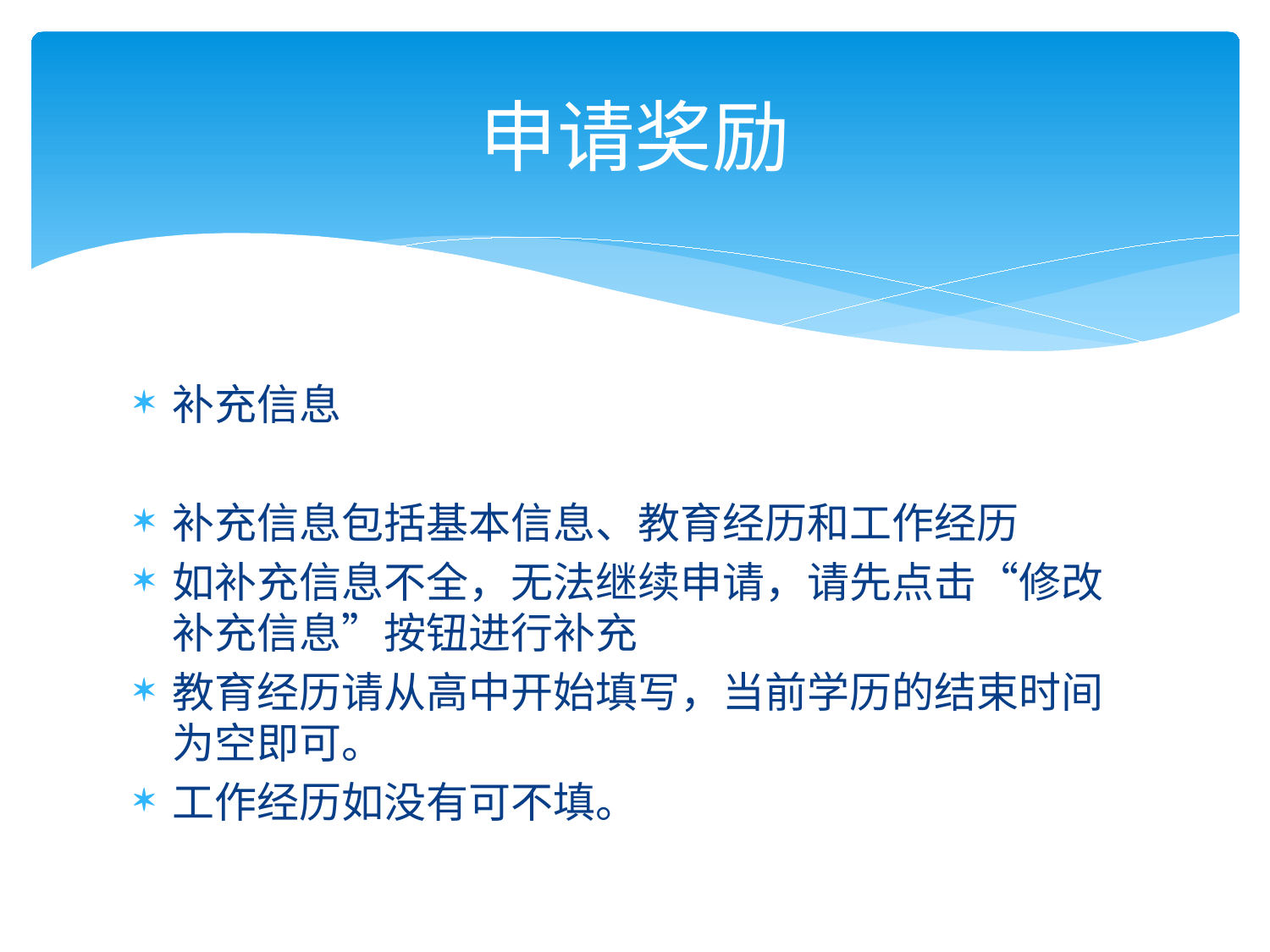

# 申请奖励
补充信息

补充信息包括基本信息、教育经历和工作经历
如补充信息不全，无法继续申请，请先点击“修改补充信息”按钮进行补充
教育经历请从高中开始填写，当前学历的结束时间为空即可。
工作经历如没有可不填。